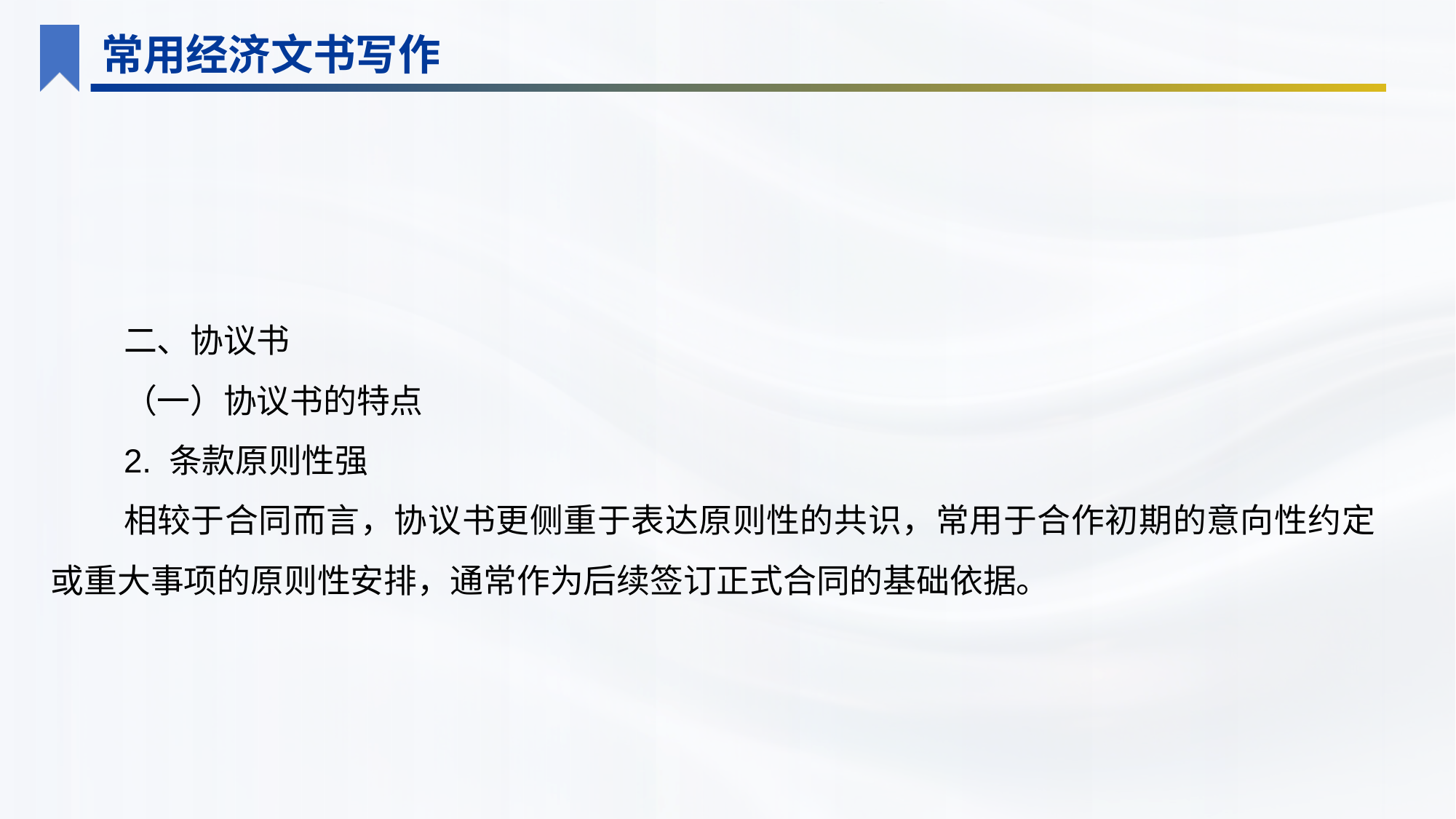

常用经济文书写作
二、协议书
（一）协议书的特点
2. 条款原则性强
相较于合同而言，协议书更侧重于表达原则性的共识，常用于合作初期的意向性约定或重大事项的原则性安排，通常作为后续签订正式合同的基础依据。